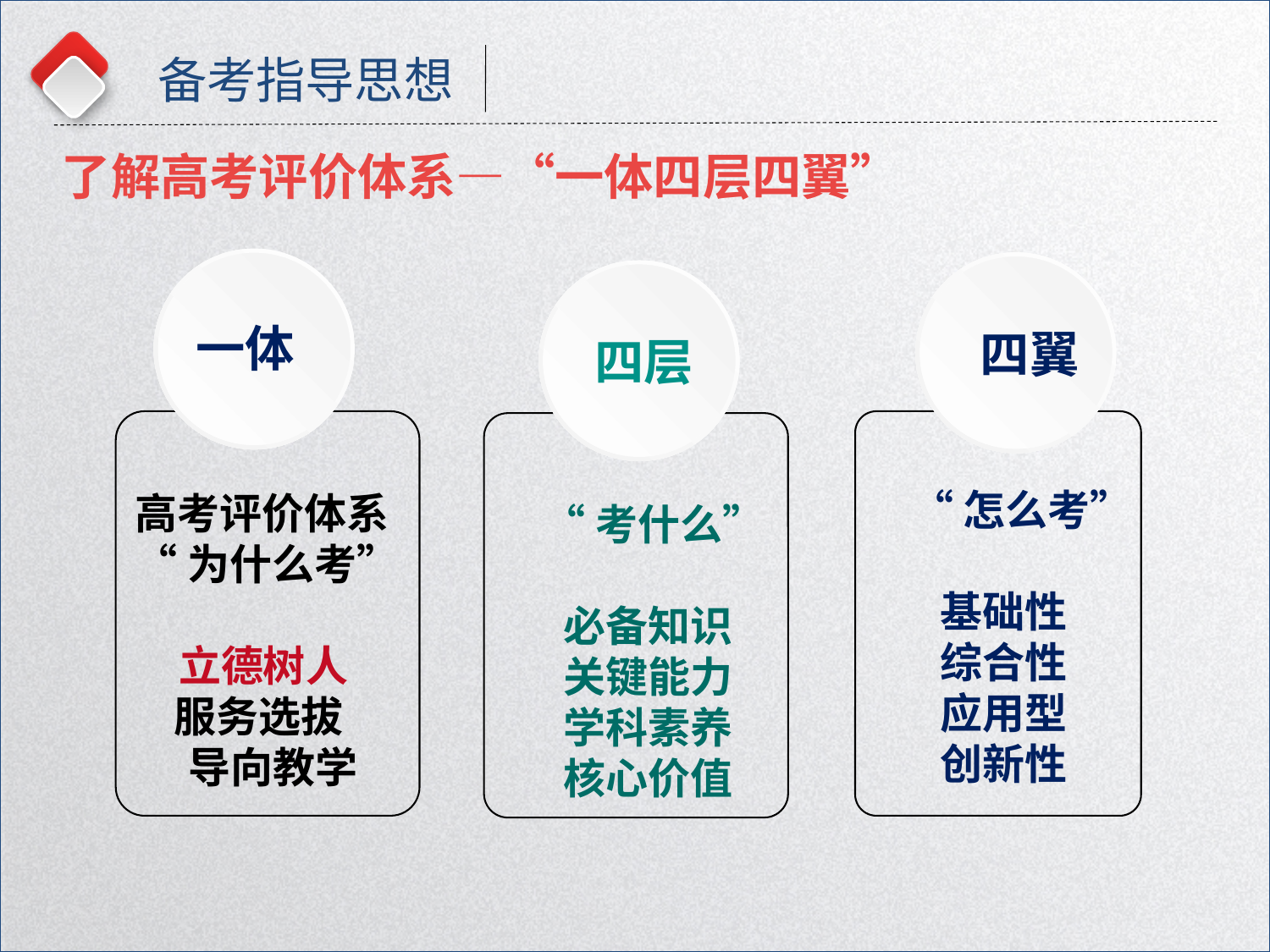

备考指导思想

了解高考评价体系—“一体四层四翼”

一体
四翼
四层

“怎么考”

  基础性
  综合性
  应用型
  创新性

高考评价体系
“为什么考”

立德树人
服务选拔
导向教学

“考什么”

 必备知识
 关键能力
 学科素养
 核心价值